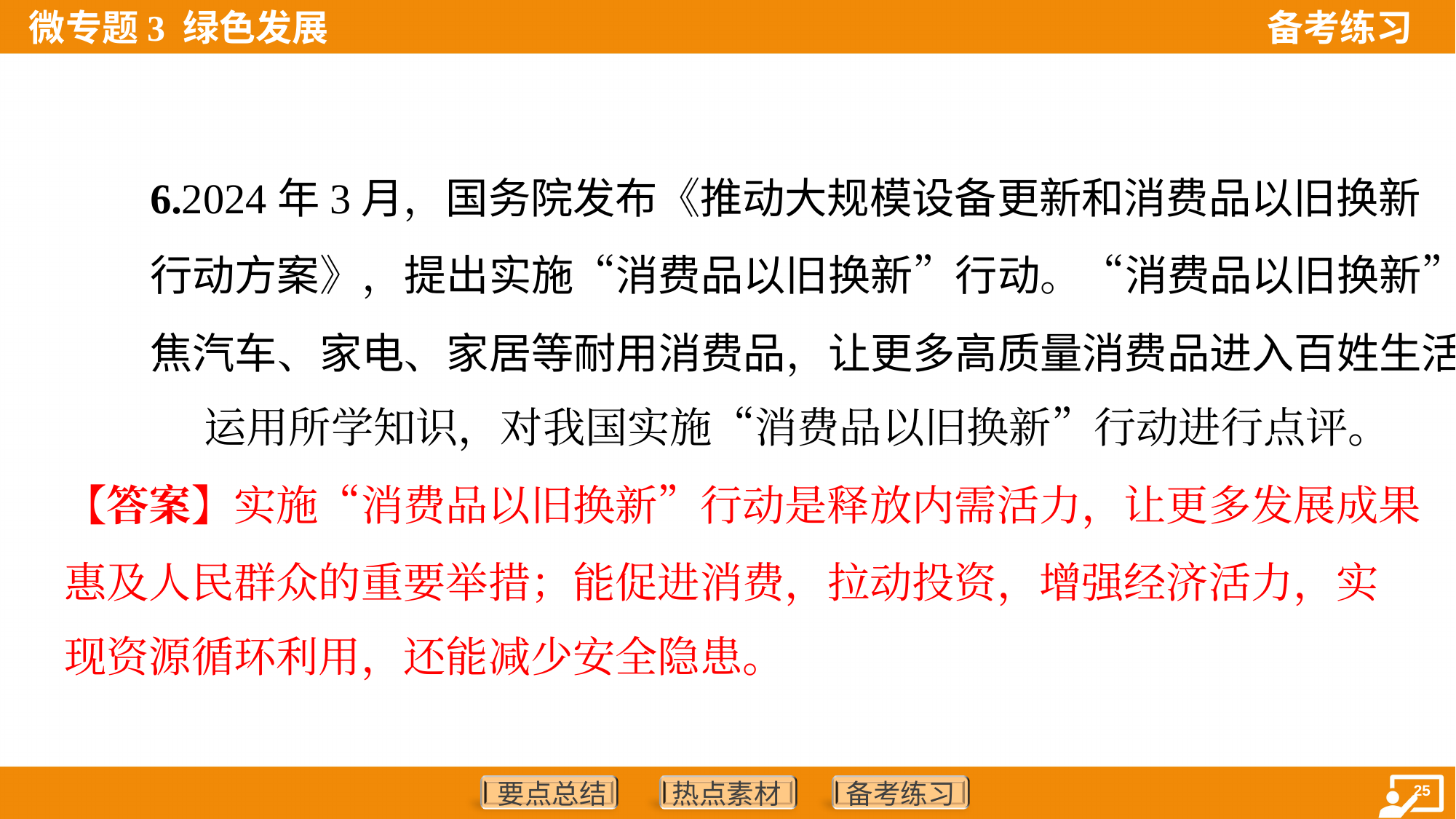

6.2024年3月，国务院发布《推动大规模设备更新和消费品以旧换新
行动方案》，提出实施“消费品以旧换新”行动。“消费品以旧换新”行动聚
焦汽车、家电、家居等耐用消费品，让更多高质量消费品进入百姓生活。
    运用所学知识，对我国实施“消费品以旧换新”行动进行点评。
【答案】实施“消费品以旧换新”行动是释放内需活力，让更多发展成果
惠及人民群众的重要举措；能促进消费，拉动投资，增强经济活力，实
现资源循环利用，还能减少安全隐患。